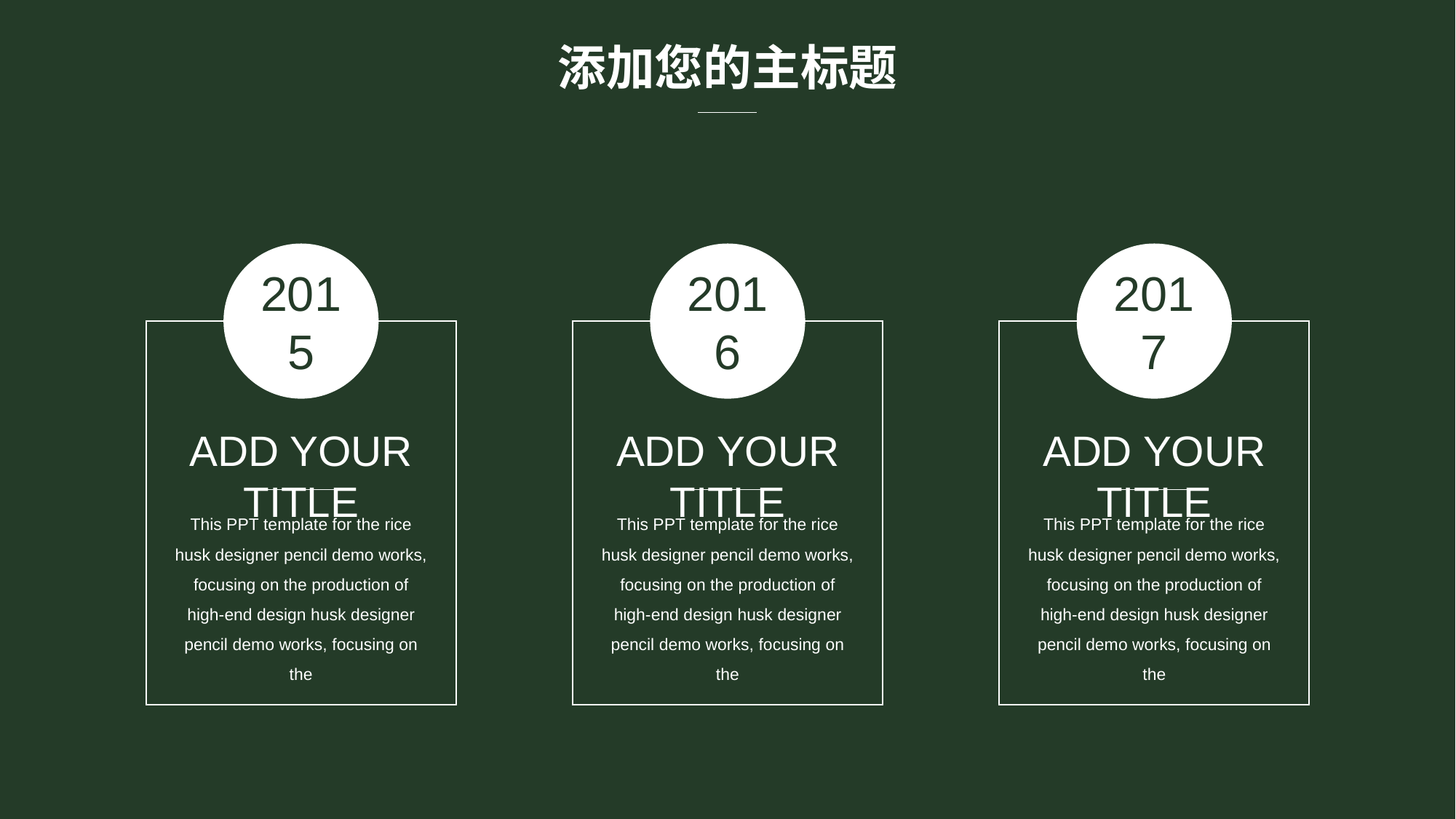

添加您的主标题
2015
2016
2017

ADD YOUR TITLE
This PPT template for the rice husk designer pencil demo works, focusing on the production of high-end design husk designer pencil demo works, focusing on the
ADD YOUR TITLE
This PPT template for the rice husk designer pencil demo works, focusing on the production of high-end design husk designer pencil demo works, focusing on the
ADD YOUR TITLE
This PPT template for the rice husk designer pencil demo works, focusing on the production of high-end design husk designer pencil demo works, focusing on the